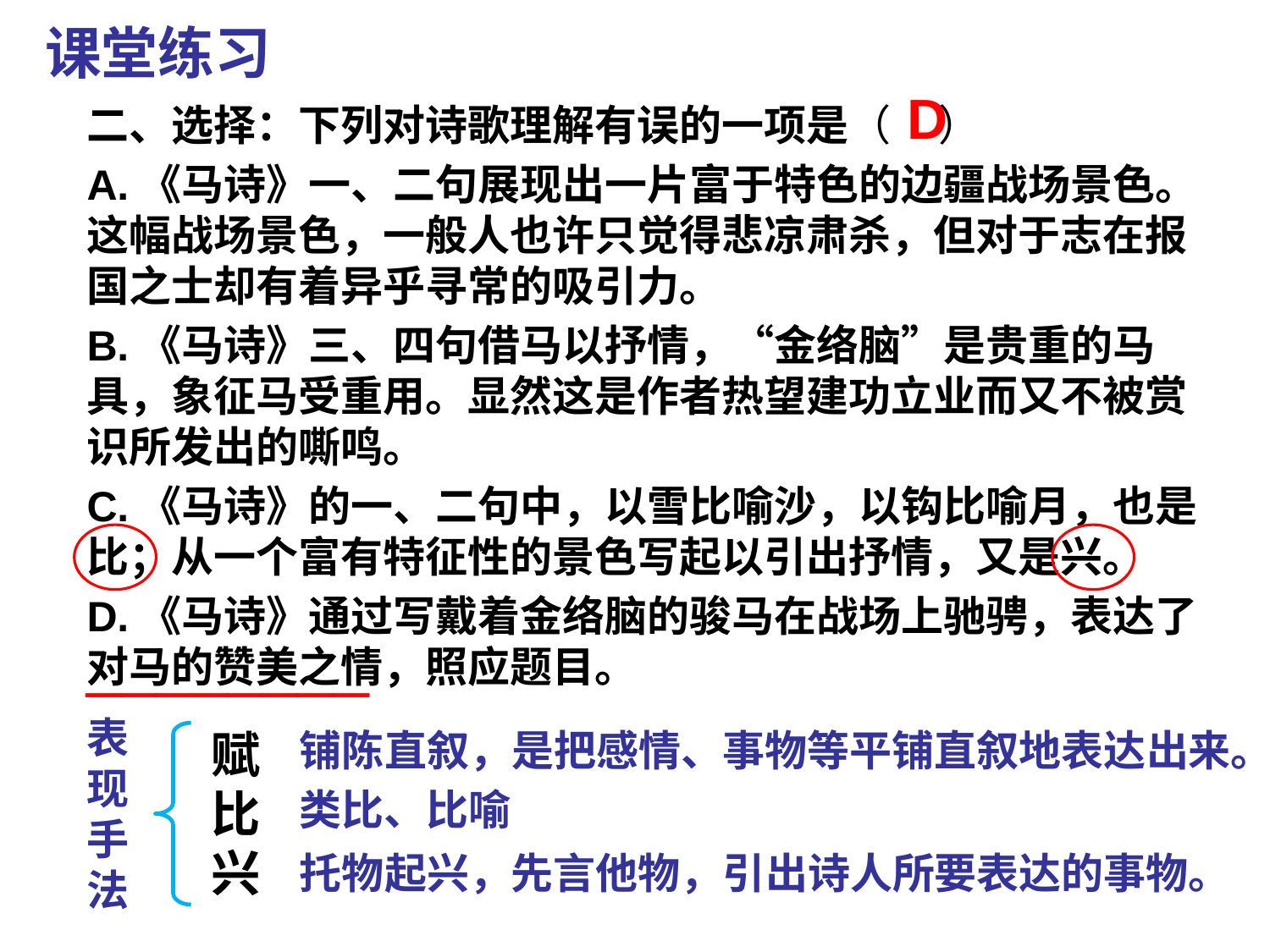

课堂练习
D
二、选择：下列对诗歌理解有误的一项是（     ）
A.《马诗》一、二句展现出一片富于特色的边疆战场景色。这幅战场景色，一般人也许只觉得悲凉肃杀，但对于志在报国之士却有着异乎寻常的吸引力。
B.《马诗》三、四句借马以抒情，“金络脑”是贵重的马具，象征马受重用。显然这是作者热望建功立业而又不被赏识所发出的嘶鸣。
C.《马诗》的一、二句中，以雪比喻沙，以钩比喻月，也是比；从一个富有特征性的景色写起以引出抒情，又是兴。
D.《马诗》通过写戴着金络脑的骏马在战场上驰骋，表达了对马的赞美之情，照应题目。

________
表现
手法
赋
比
兴
铺陈直叙，是把感情、事物等平铺直叙地表达出来。

类比、比喻
托物起兴，先言他物，引出诗人所要表达的事物。